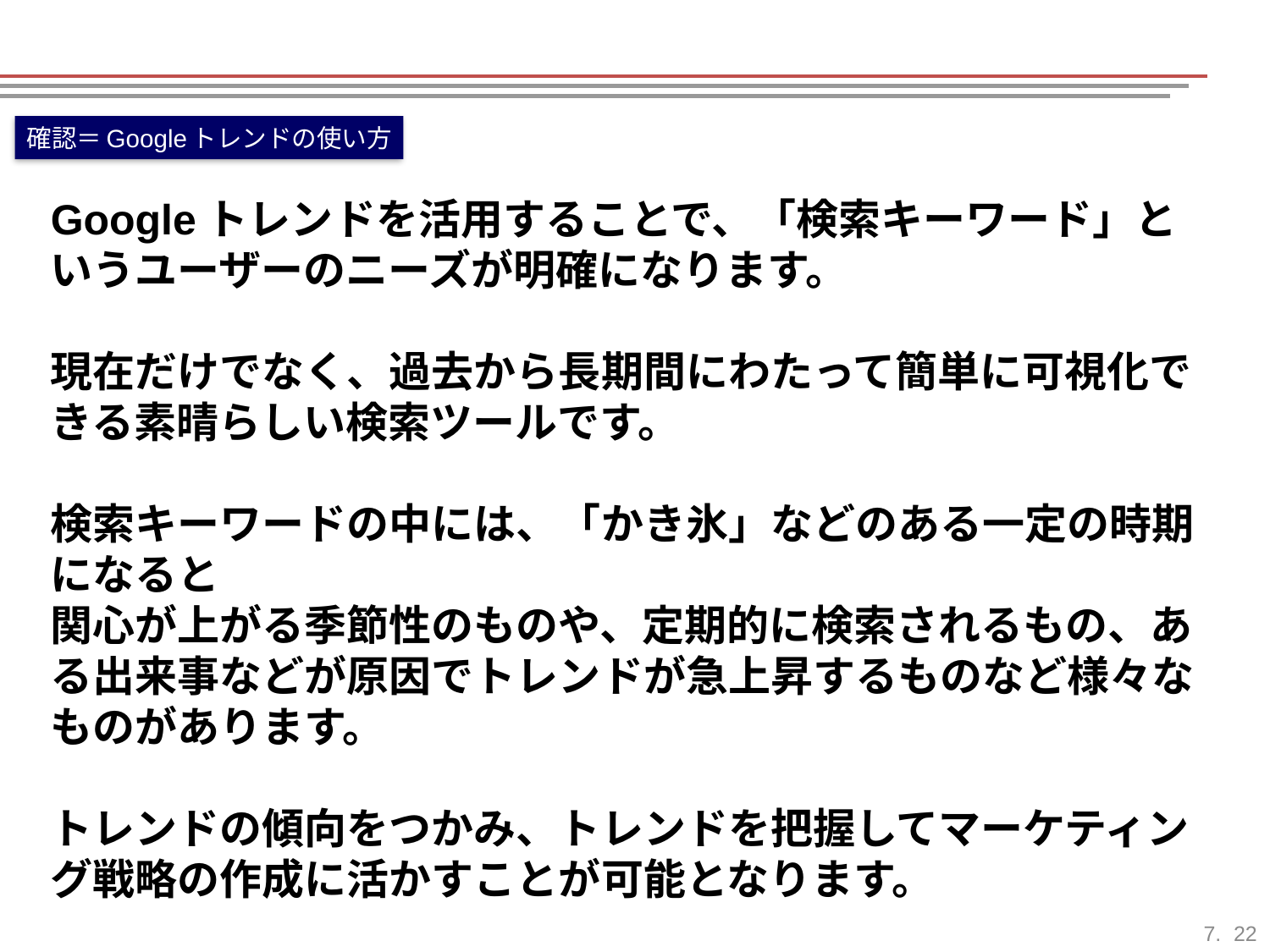

確認＝Googleトレンドの使い方
Googleトレンドを活用することで、「検索キーワード」というユーザーのニーズが明確になります。

現在だけでなく、過去から長期間にわたって簡単に可視化できる素晴らしい検索ツールです。
検索キーワードの中には、「かき氷」などのある一定の時期になると
関心が上がる季節性のものや、定期的に検索されるもの、ある出来事などが原因でトレンドが急上昇するものなど様々なものがあります。
トレンドの傾向をつかみ、トレンドを把握してマーケティング戦略の作成に活かすことが可能となります。
22